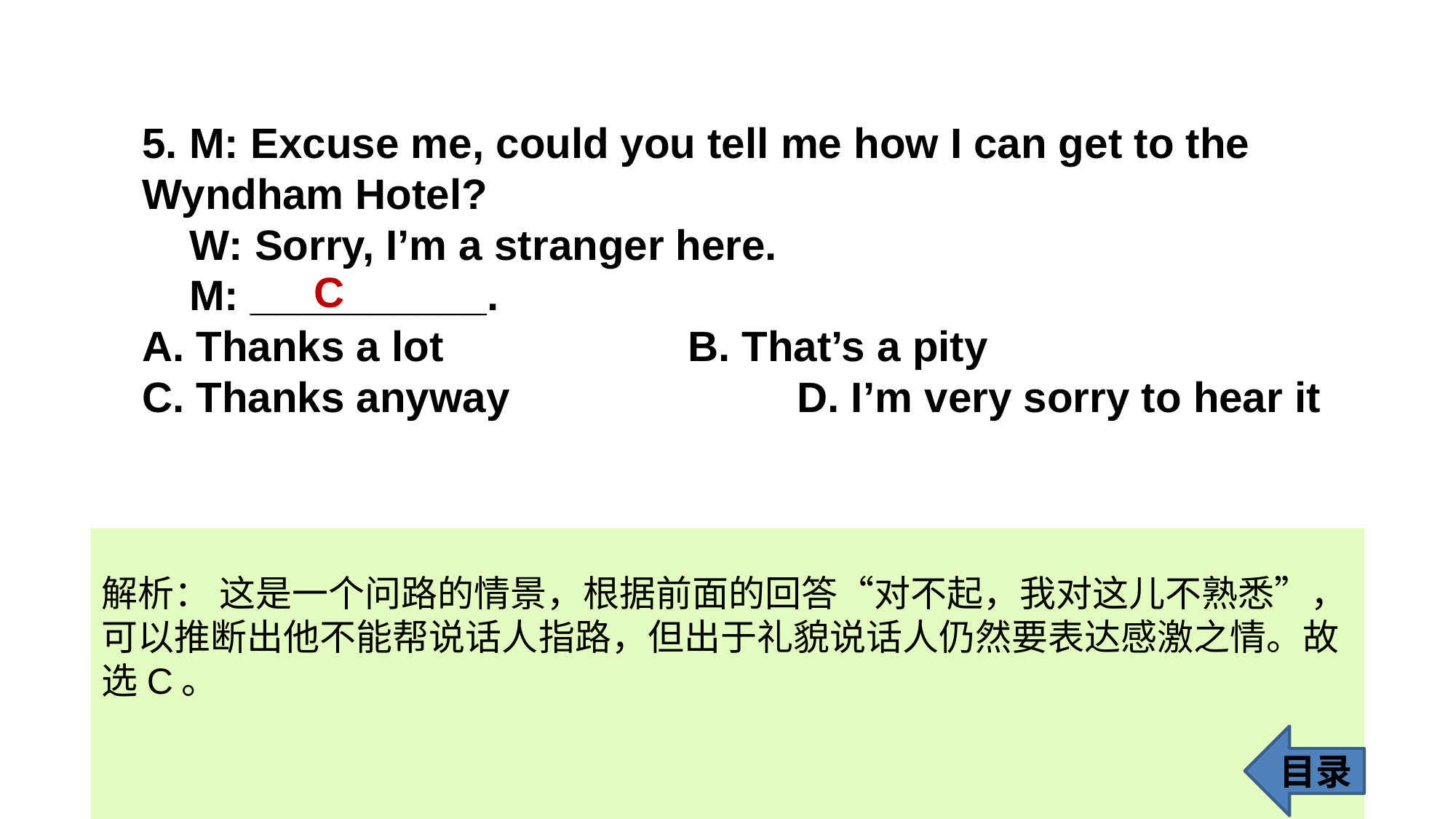

5. M: Excuse me, could you tell me how I can get to the 	Wyndham Hotel?
    W: Sorry, I’m a stranger here.
    M: __________.
A. Thanks a lot 			B. That’s a pity
C. Thanks anyway 			D. I’m very sorry to hear it
C

解析： 这是一个问路的情景，根据前面的回答“对不起，我对这儿不熟悉”，
可以推断出他不能帮说话人指路，但出于礼貌说话人仍然要表达感激之情。故选C。
目录
9